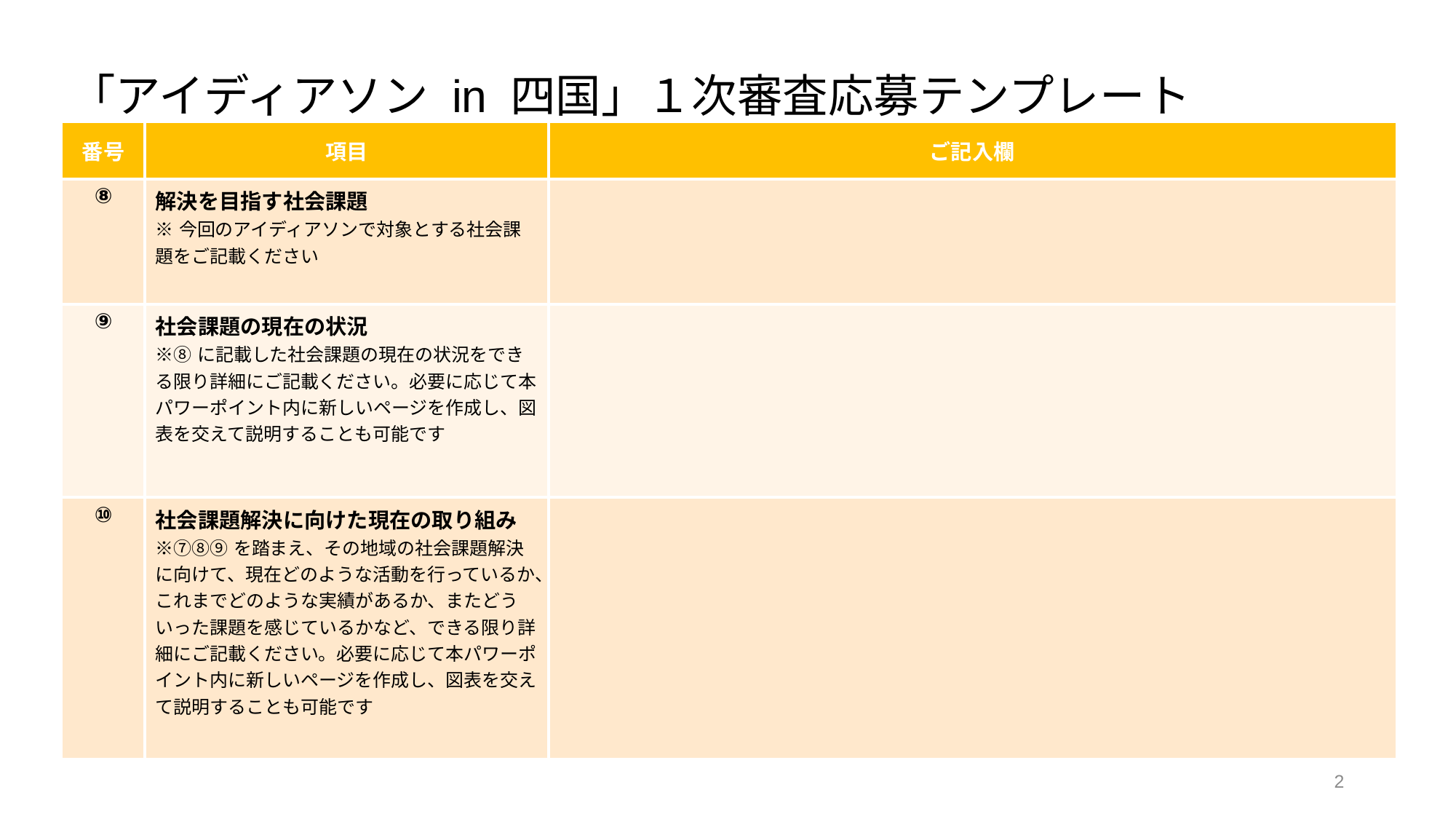

「アイディアソン in 四国」１次審査応募テンプレート
| 番号 | 項目 | ご記入欄 |
| --- | --- | --- |
| ⑧ | 解決を目指す社会課題 ※今回のアイディアソンで対象とする社会課題をご記載ください |  |
| ⑨ | 社会課題の現在の状況 ※⑧に記載した社会課題の現在の状況をできる限り詳細にご記載ください。必要に応じて本パワーポイント内に新しいページを作成し、図表を交えて説明することも可能です |  |
| ⑩ | 社会課題解決に向けた現在の取り組み ※⑦⑧⑨を踏まえ、その地域の社会課題解決に向けて、現在どのような活動を行っているか、これまでどのような実績があるか、またどういった課題を感じているかなど、できる限り詳細にご記載ください。必要に応じて本パワーポイント内に新しいページを作成し、図表を交えて説明することも可能です |  |
2